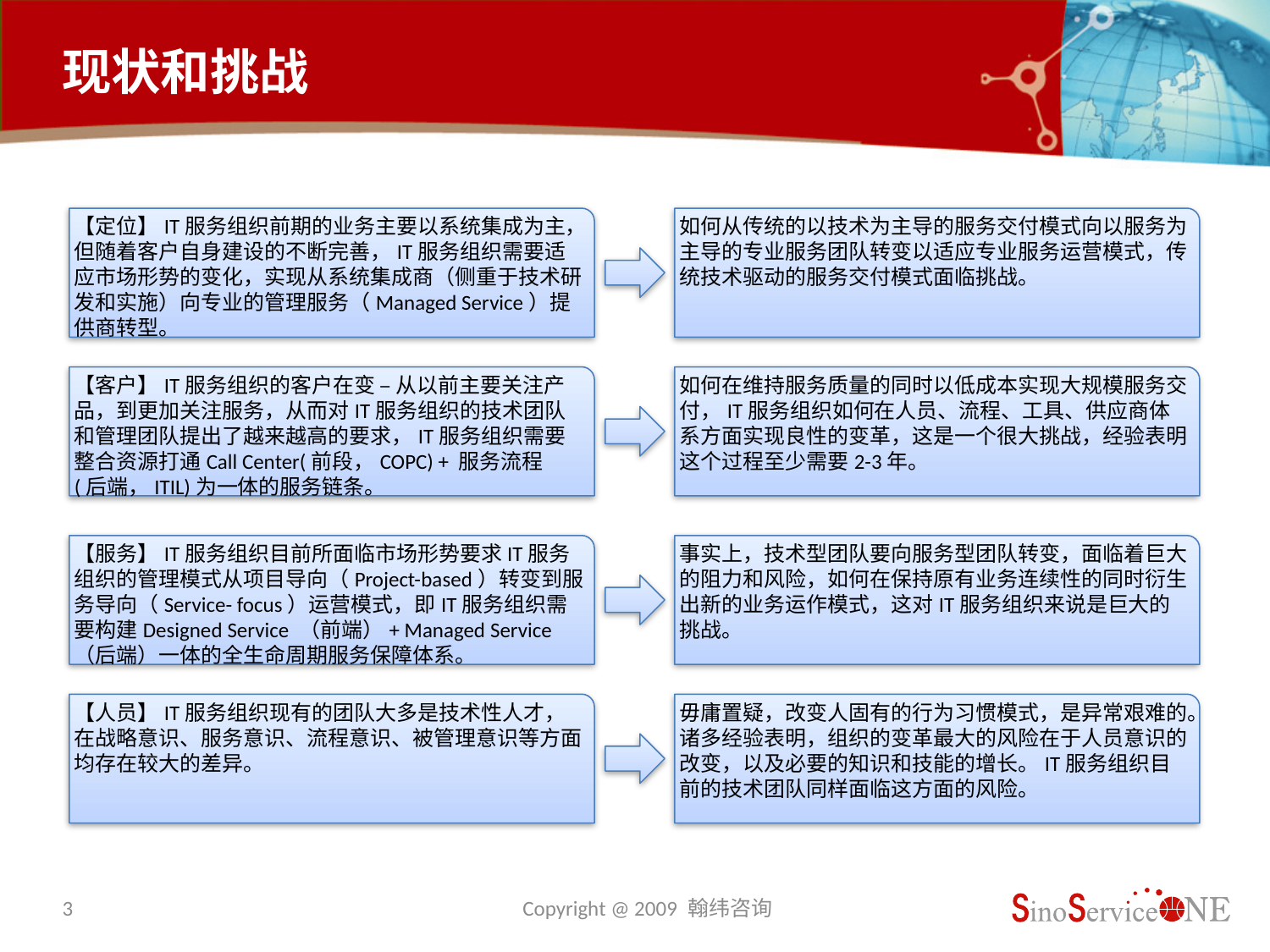

# 现状和挑战
【定位】IT服务组织前期的业务主要以系统集成为主，但随着客户自身建设的不断完善，IT服务组织需要适应市场形势的变化，实现从系统集成商（侧重于技术研发和实施）向专业的管理服务（Managed Service）提供商转型。
如何从传统的以技术为主导的服务交付模式向以服务为主导的专业服务团队转变以适应专业服务运营模式，传统技术驱动的服务交付模式面临挑战。

【客户】IT服务组织的客户在变 – 从以前主要关注产品，到更加关注服务，从而对IT服务组织的技术团队和管理团队提出了越来越高的要求，IT服务组织需要整合资源打通Call Center(前段，COPC) + 服务流程 (后端，ITIL)为一体的服务链条。
如何在维持服务质量的同时以低成本实现大规模服务交付，IT服务组织如何在人员、流程、工具、供应商体系方面实现良性的变革，这是一个很大挑战，经验表明这个过程至少需要2-3年。

【服务】IT服务组织目前所面临市场形势要求IT服务组织的管理模式从项目导向（Project-based）转变到服务导向（Service- focus）运营模式，即IT服务组织需要构建Designed Service （前端）+ Managed Service（后端）一体的全生命周期服务保障体系。
事实上，技术型团队要向服务型团队转变，面临着巨大的阻力和风险，如何在保持原有业务连续性的同时衍生出新的业务运作模式，这对IT服务组织来说是巨大的挑战。

【人员】IT服务组织现有的团队大多是技术性人才，在战略意识、服务意识、流程意识、被管理意识等方面均存在较大的差异。
毋庸置疑，改变人固有的行为习惯模式，是异常艰难的。诸多经验表明，组织的变革最大的风险在于人员意识的改变，以及必要的知识和技能的增长。IT服务组织目前的技术团队同样面临这方面的风险。

3
Copyright @ 2009 翰纬咨询